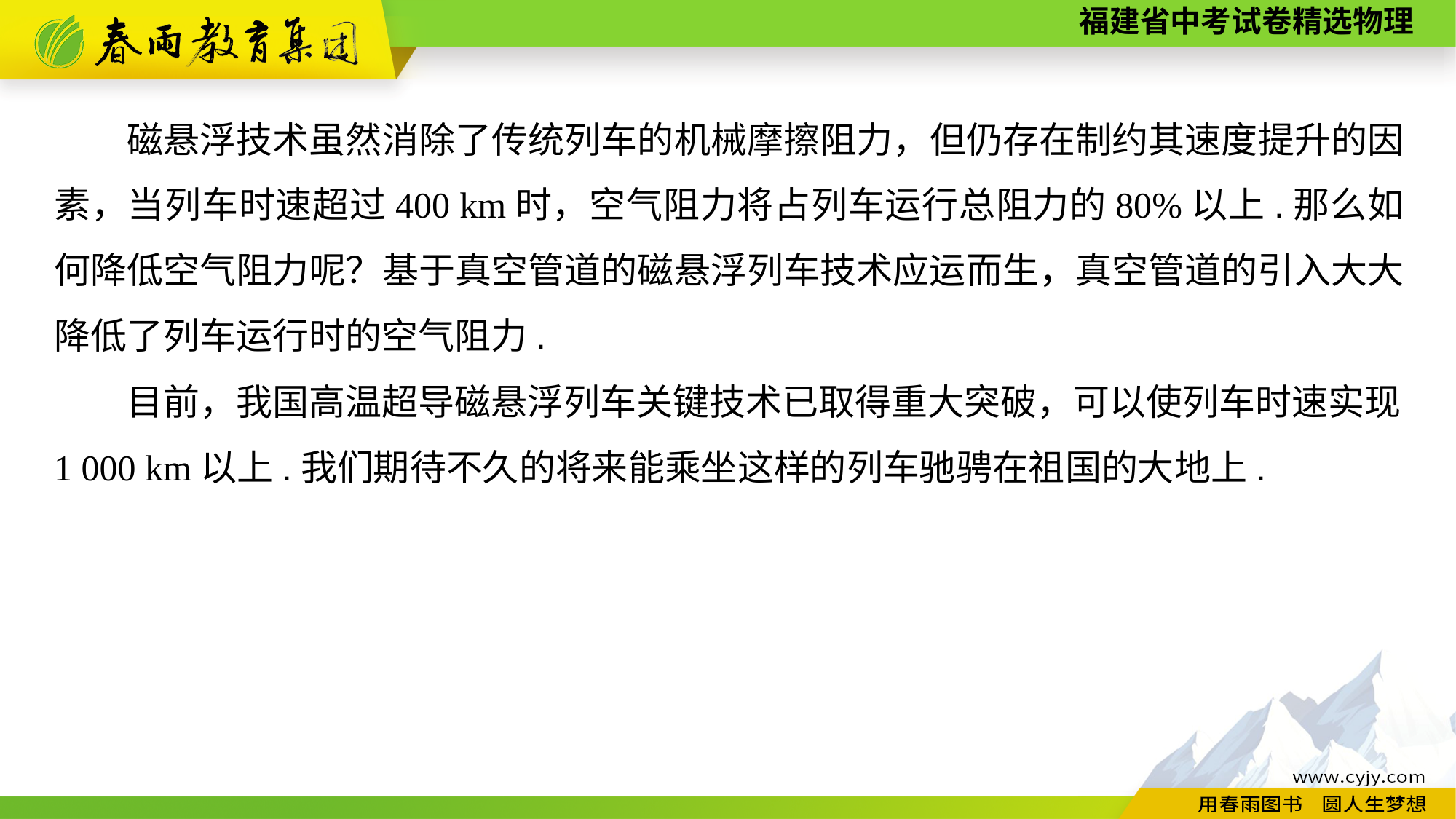

磁悬浮技术虽然消除了传统列车的机械摩擦阻力，但仍存在制约其速度提升的因素，当列车时速超过400 km时，空气阻力将占列车运行总阻力的80%以上.那么如何降低空气阻力呢？基于真空管道的磁悬浮列车技术应运而生，真空管道的引入大大降低了列车运行时的空气阻力.
　　目前，我国高温超导磁悬浮列车关键技术已取得重大突破，可以使列车时速实现1 000 km以上.我们期待不久的将来能乘坐这样的列车驰骋在祖国的大地上.